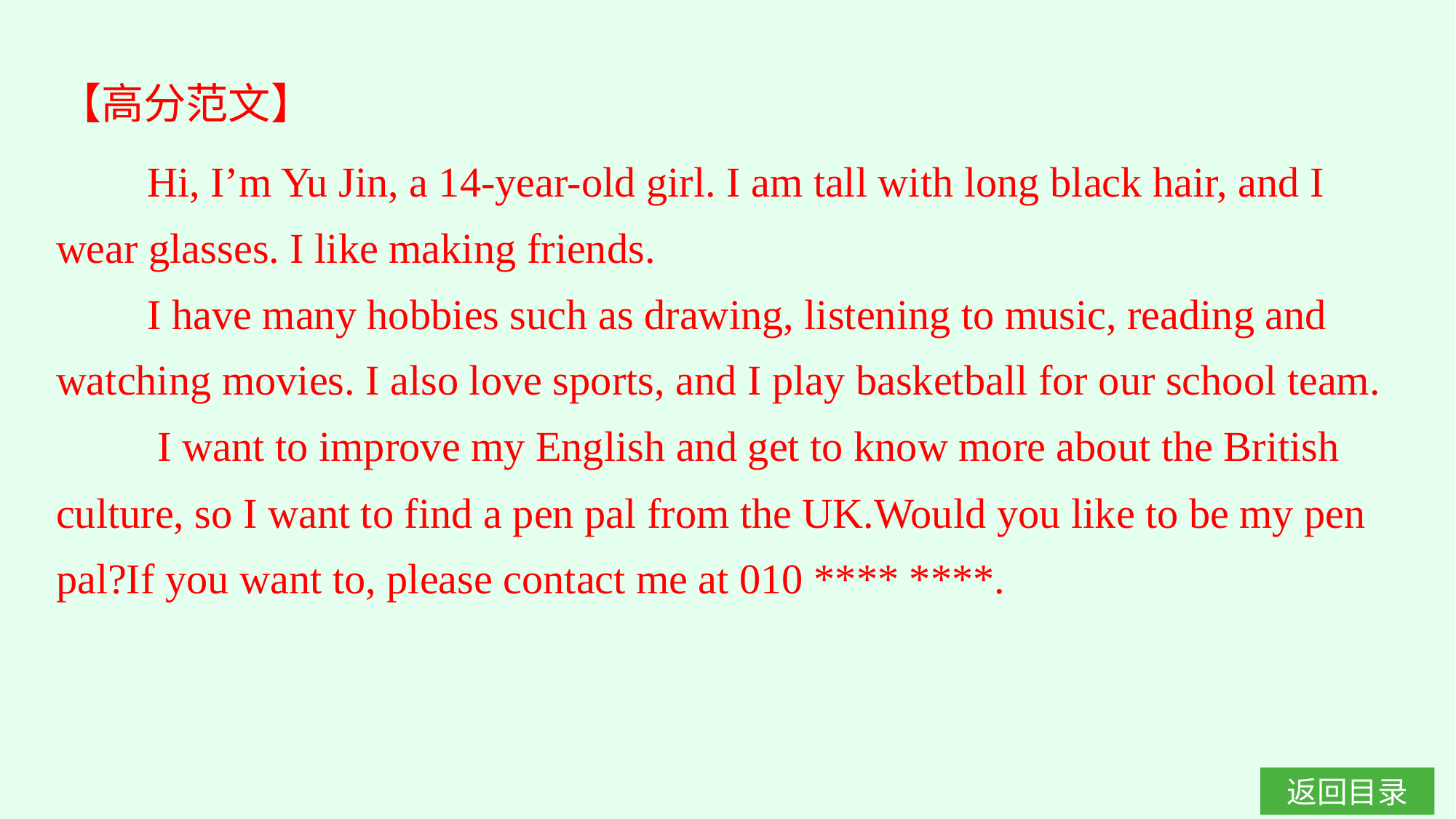

【高分范文】
Hi, I’m Yu Jin, a 14-year-old girl. I am tall with long black hair, and I wear glasses. I like making friends.
I have many hobbies such as drawing, listening to music, reading and watching movies. I also love sports, and I play basketball for our school team.
 I want to improve my English and get to know more about the British culture, so I want to find a pen pal from the UK.Would you like to be my pen pal?If you want to, please contact me at 010 **** ****.